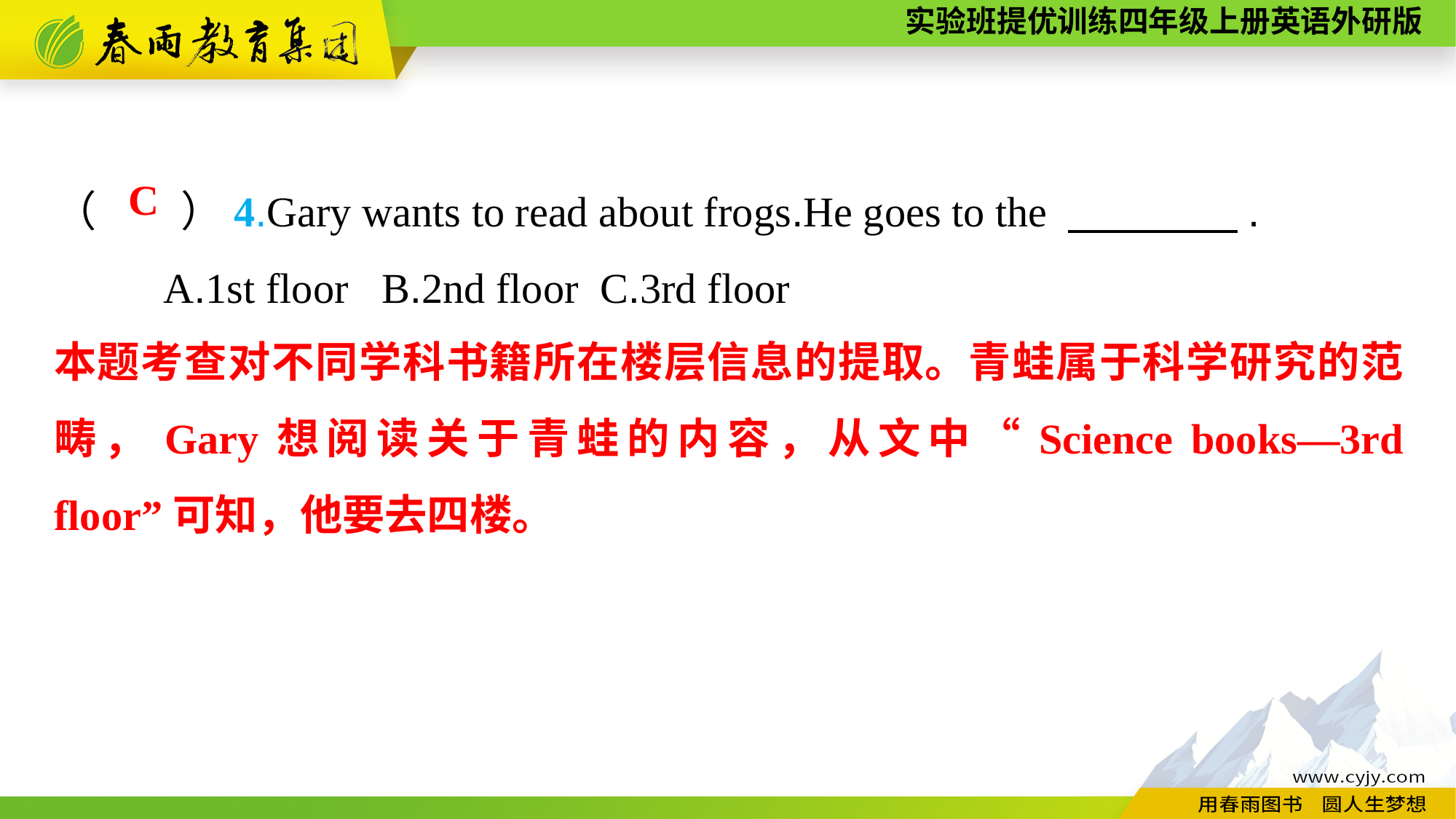

（　　）4.Gary wants to read about frogs.He goes to the 　　　　.
	A.1st floor	B.2nd floor	C.3rd floor
C
本题考查对不同学科书籍所在楼层信息的提取。青蛙属于科学研究的范畴，Gary想阅读关于青蛙的内容，从文中“Science books—3rd floor”可知，他要去四楼。